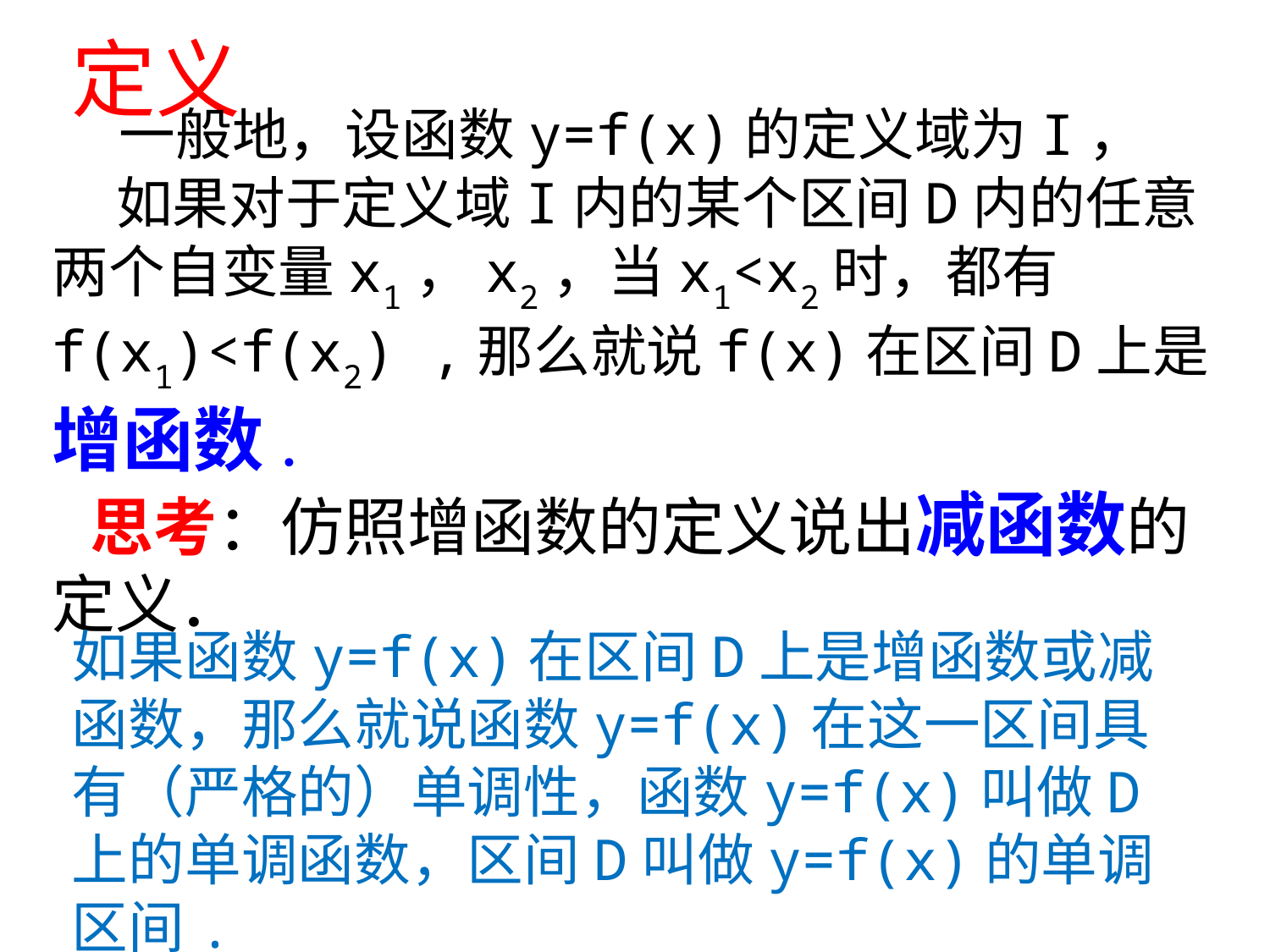

定义
 一般地，设函数y=f(x)的定义域为I，
 如果对于定义域I内的某个区间D内的任意两个自变量x1，x2，当x1<x2时，都有f(x1)<f(x2) ,那么就说f(x)在区间D上是增函数.
思考：仿照增函数的定义说出减函数的定义．
如果函数y=f(x)在区间D上是增函数或减函数，那么就说函数y=f(x)在这一区间具有（严格的）单调性，函数y=f(x)叫做D上的单调函数，区间D叫做y=f(x)的单调区间.